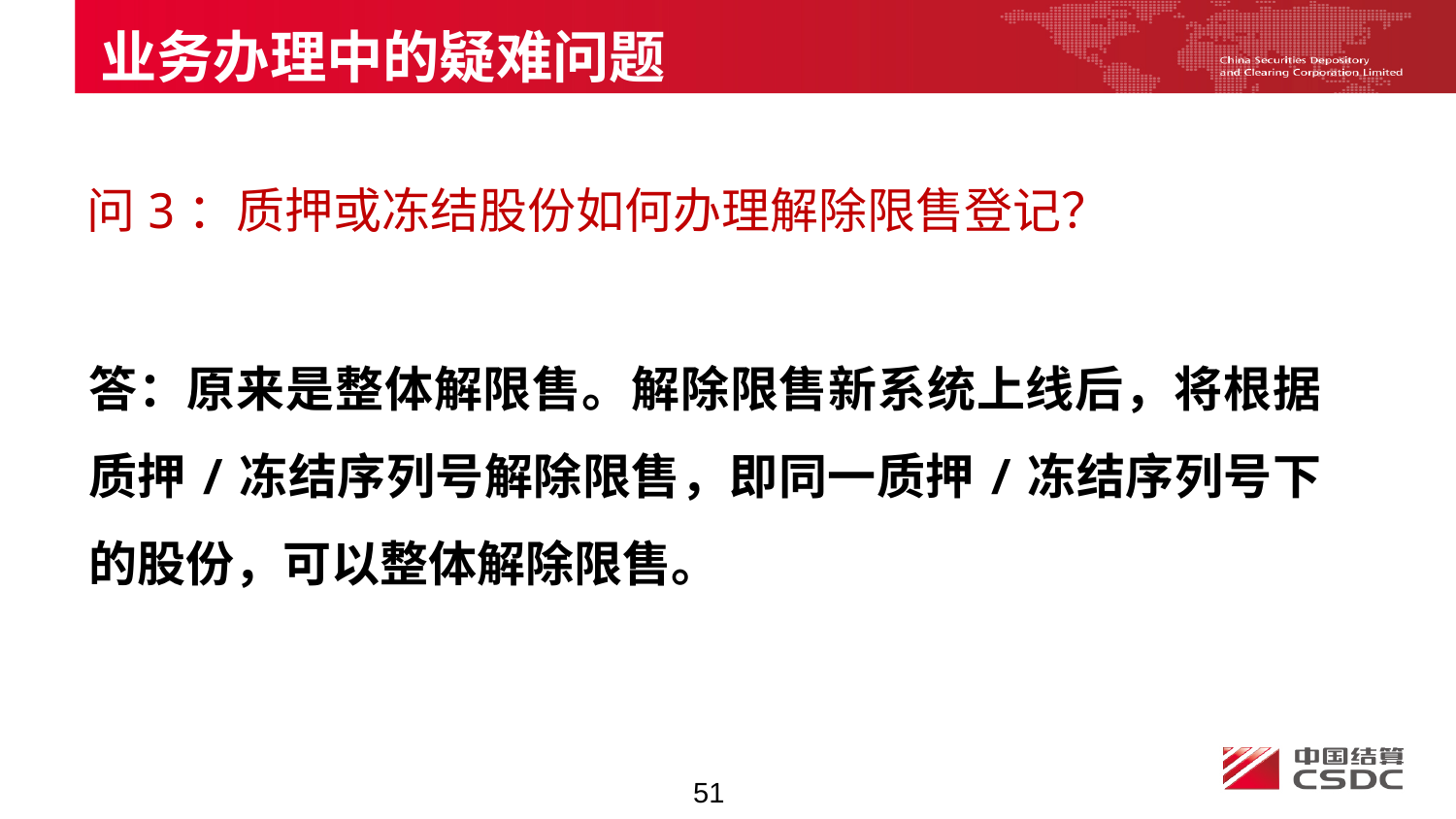

业务办理中的疑难问题

问3：质押或冻结股份如何办理解除限售登记？
答：原来是整体解限售。解除限售新系统上线后，将根据质押/冻结序列号解除限售，即同一质押/冻结序列号下的股份，可以整体解除限售。
51